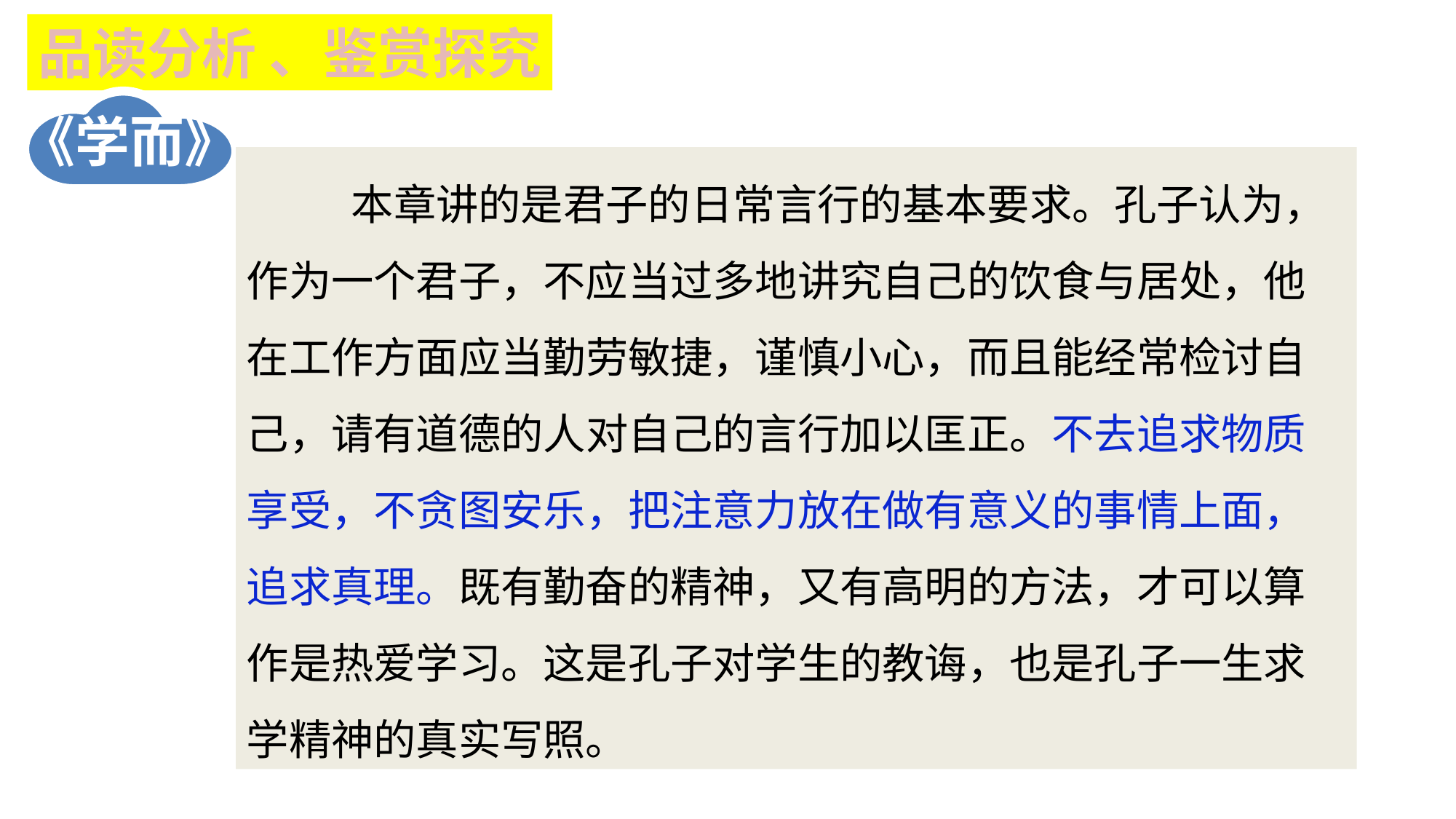

品读分析 、鉴赏探究
《学而》
          本章讲的是君子的日常言行的基本要求。孔子认为，作为一个君子，不应当过多地讲究自己的饮食与居处，他在工作方面应当勤劳敏捷，谨慎小心，而且能经常检讨自己，请有道德的人对自己的言行加以匡正。不去追求物质享受，不贪图安乐，把注意力放在做有意义的事情上面，追求真理。既有勤奋的精神，又有高明的方法，才可以算作是热爱学习。这是孔子对学生的教诲，也是孔子一生求学精神的真实写照。